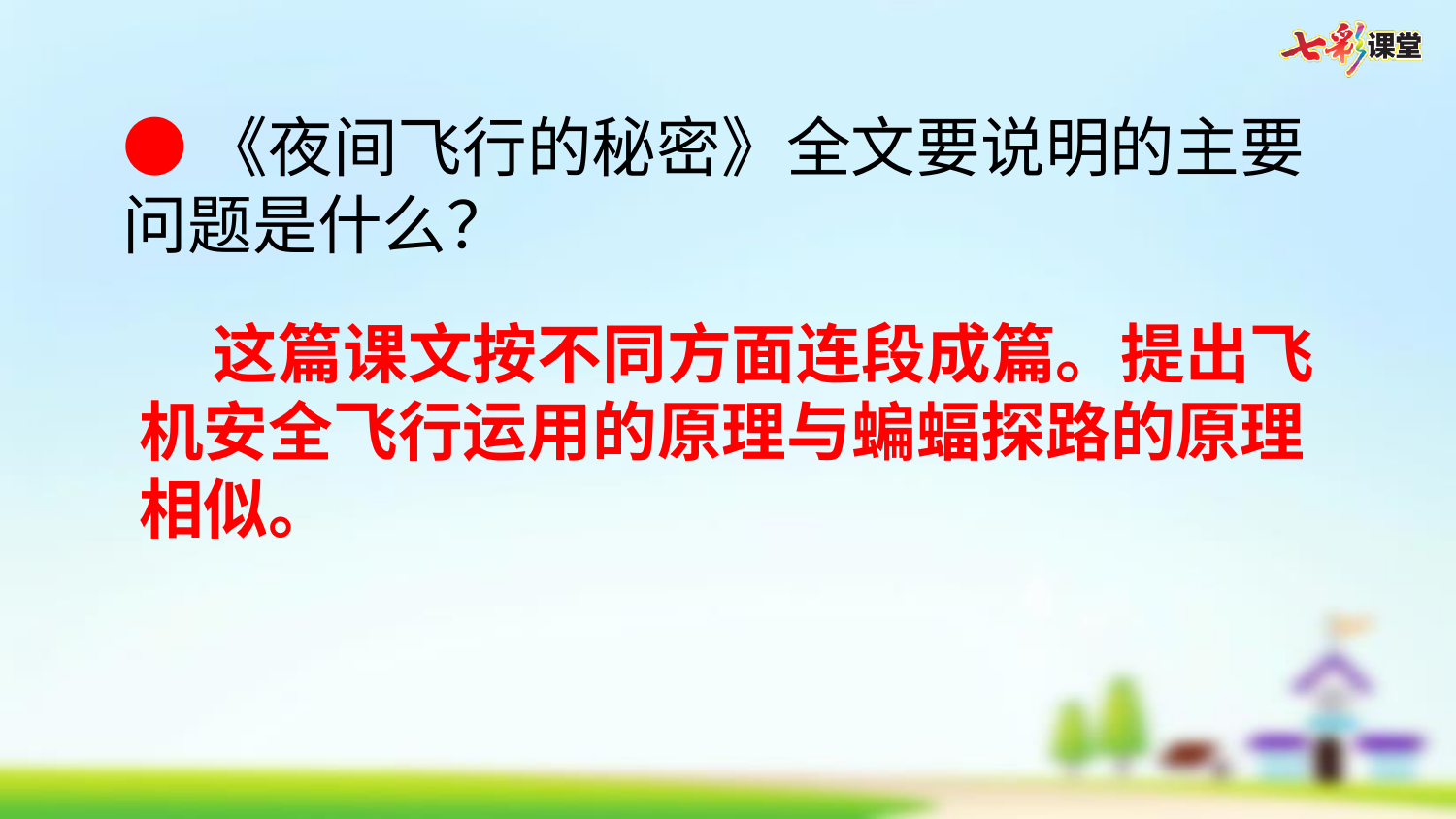

●《夜间飞行的秘密》全文要说明的主要问题是什么？
    这篇课文按不同方面连段成篇。提出飞机安全飞行运用的原理与蝙蝠探路的原理相似。